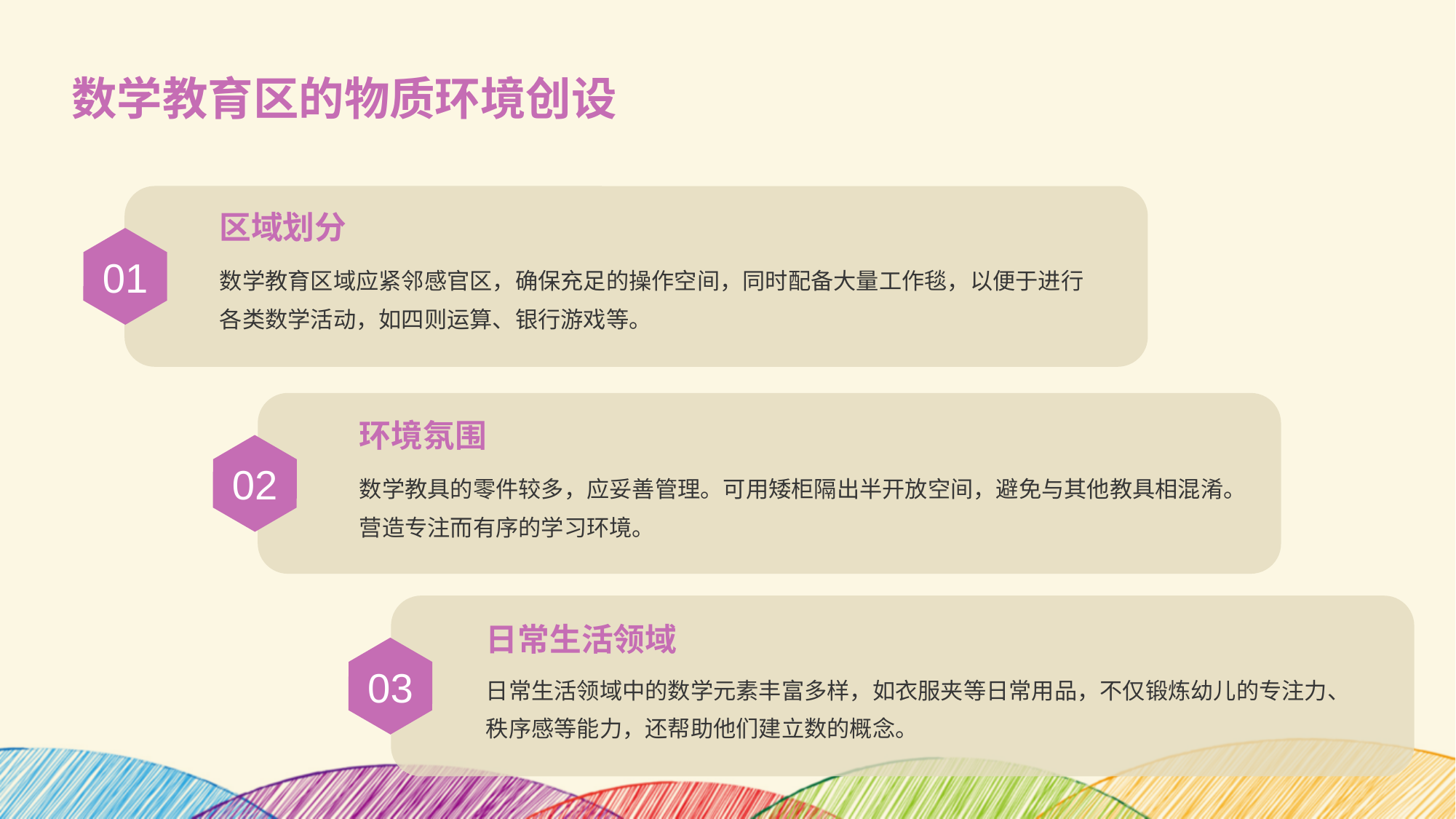

数学教育区的物质环境创设

区域划分

01
数学教育区域应紧邻感官区，确保充足的操作空间，同时配备大量工作毯，以便于进行各类数学活动，如四则运算、银行游戏等。

环境氛围

02
数学教具的零件较多，应妥善管理。可用矮柜隔出半开放空间，避免与其他教具相混淆。营造专注而有序的学习环境。

日常生活领域

03
日常生活领域中的数学元素丰富多样，如衣服夹等日常用品，不仅锻炼幼儿的专注力、秩序感等能力，还帮助他们建立数的概念。